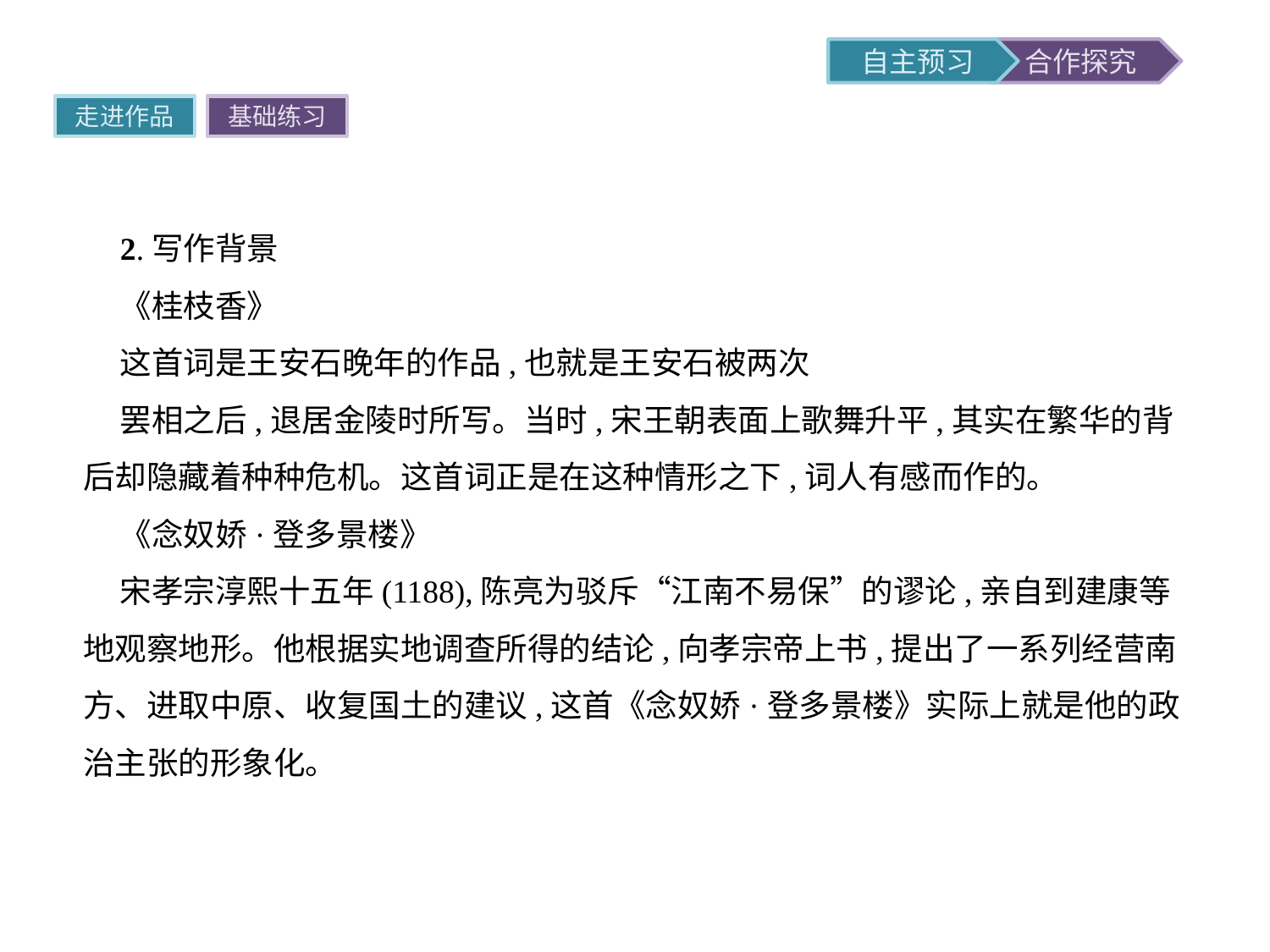

走进作品
基础练习
2.写作背景
《桂枝香》
这首词是王安石晚年的作品,也就是王安石被两次
罢相之后,退居金陵时所写。当时,宋王朝表面上歌舞升平,其实在繁华的背后却隐藏着种种危机。这首词正是在这种情形之下,词人有感而作的。
《念奴娇·登多景楼》
宋孝宗淳熙十五年(1188),陈亮为驳斥“江南不易保”的谬论,亲自到建康等地观察地形。他根据实地调查所得的结论,向孝宗帝上书,提出了一系列经营南方、进取中原、收复国土的建议,这首《念奴娇·登多景楼》实际上就是他的政治主张的形象化。